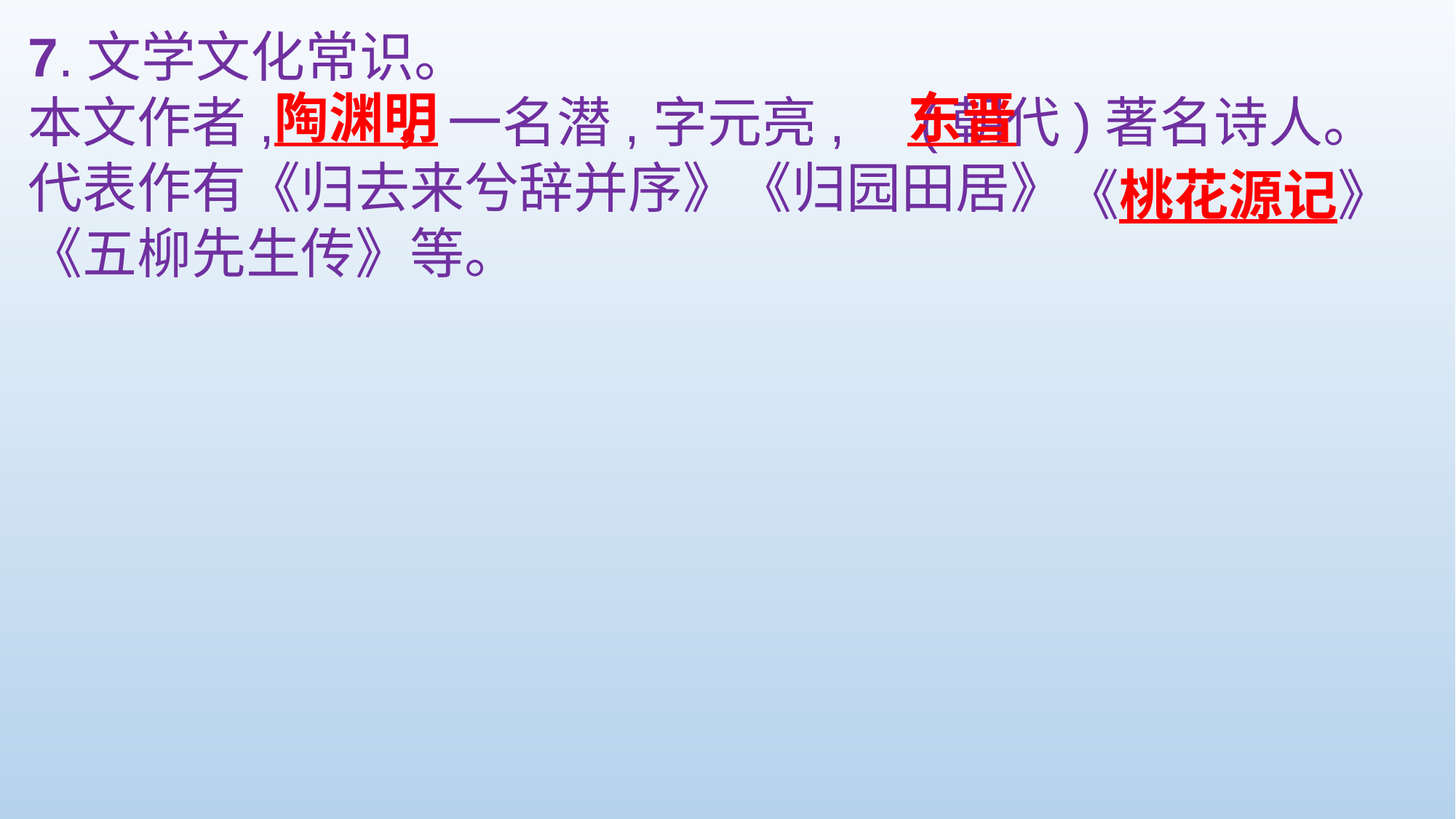

7.文学文化常识。
本文作者,       ，一名潜,字元亮,     (朝代)著名诗人。代表作有《归去来兮辞并序》《归园田居》                      《五柳先生传》等。
陶渊明
东晋
《桃花源记》